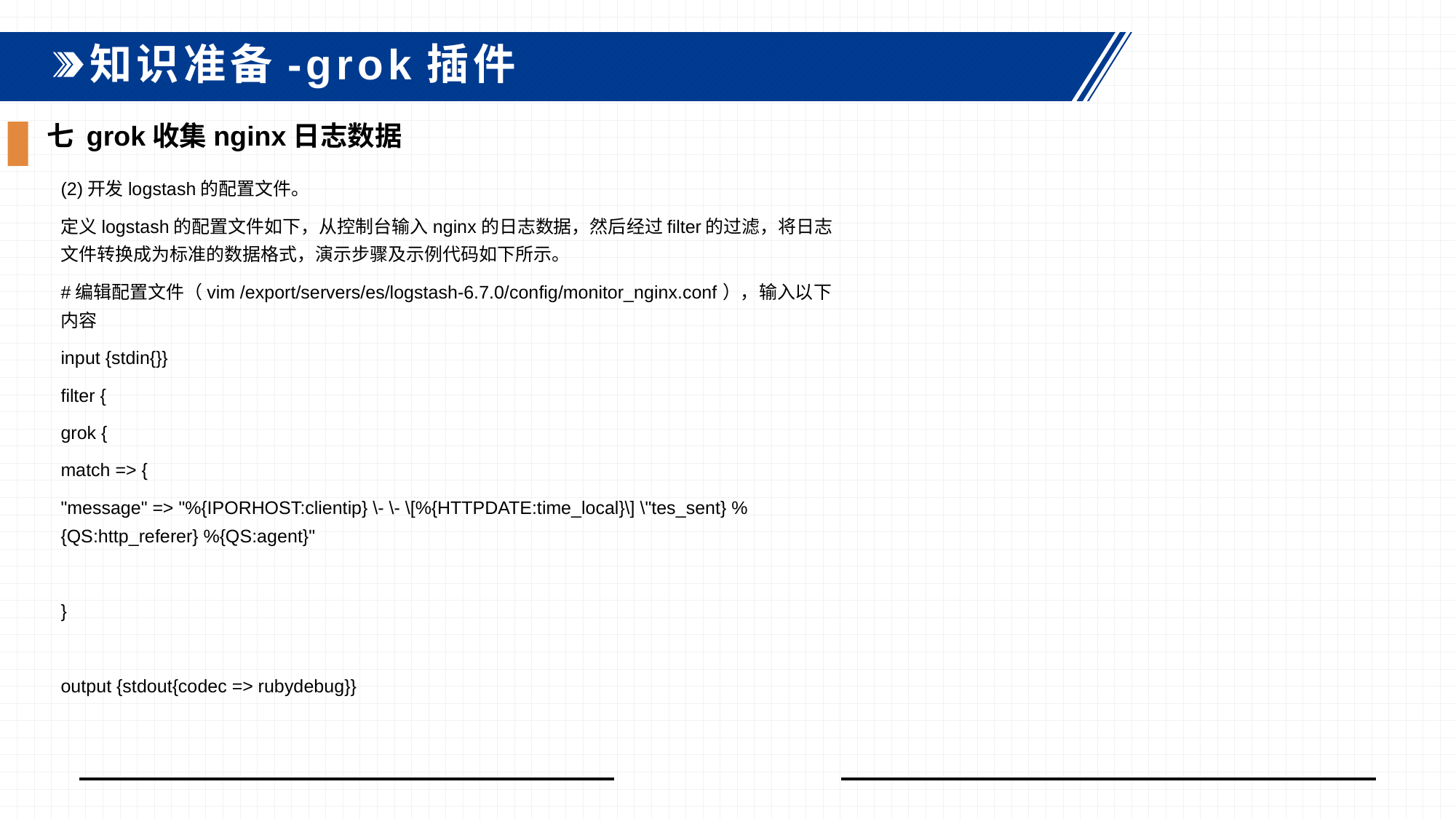

知识准备-grok插件
七 grok收集nginx日志数据
(2)开发logstash的配置文件。
定义logstash的配置文件如下，从控制台输入nginx的日志数据，然后经过filter的过滤，将日志文件转换成为标准的数据格式，演示步骤及示例代码如下所示。
#编辑配置文件（vim /export/servers/es/logstash-6.7.0/config/monitor_nginx.conf），输入以下内容
input {stdin{}}
filter {
grok {
match => {
"message" => "%{IPORHOST:clientip} \- \- \[%{HTTPDATE:time_local}\] \"tes_sent} %{QS:http_referer} %{QS:agent}"

}

output {stdout{codec => rubydebug}}